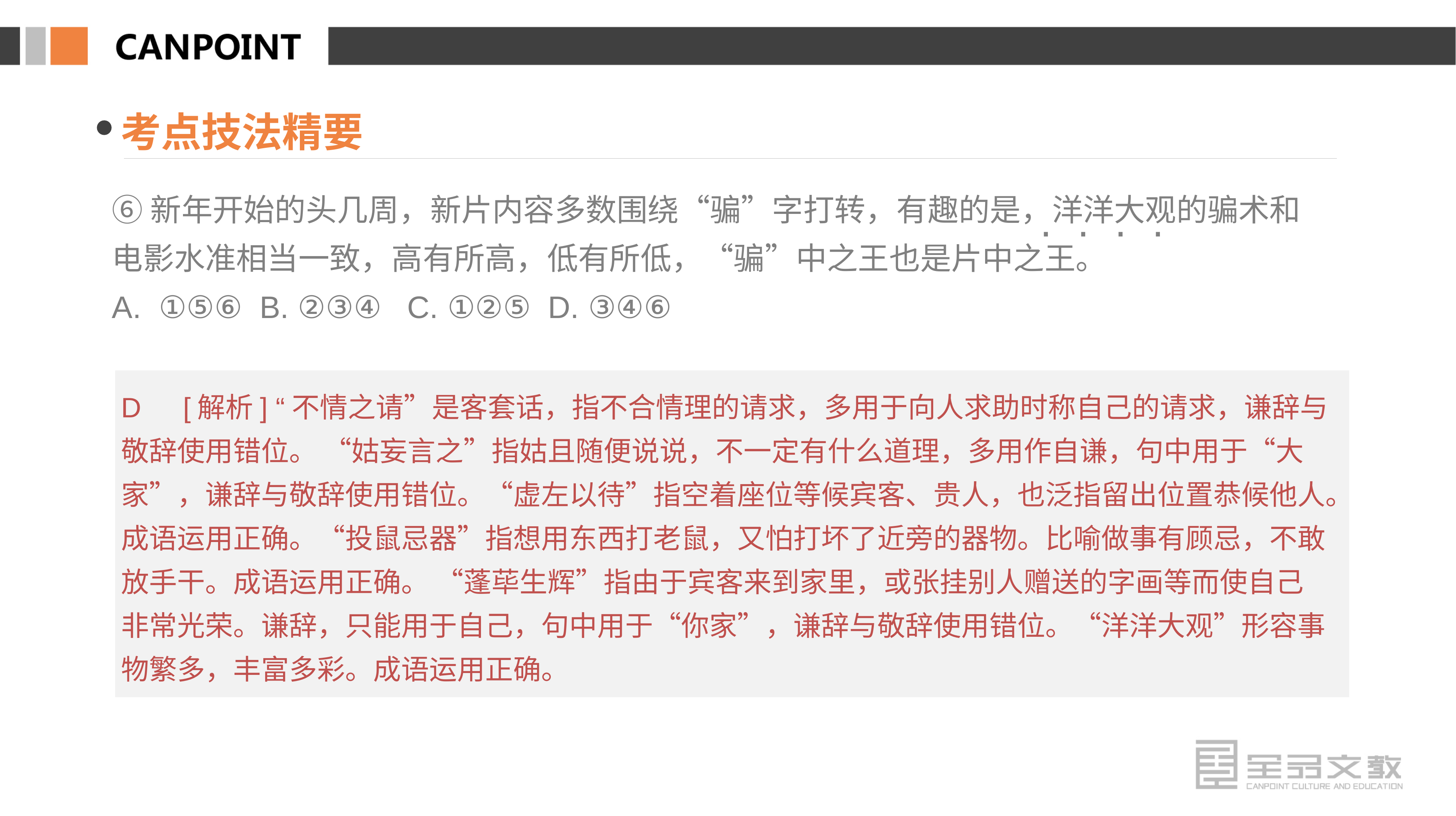

考点技法精要

⑥新年开始的头几周，新片内容多数围绕“骗”字打转，有趣的是，洋洋大观的骗术和电影水准相当一致，高有所高，低有所低，“骗”中之王也是片中之王。
A.  ①⑤⑥  B. ②③④   C. ①②⑤  D. ③④⑥
·  ·  ·  ·

D　[解析] “不情之请”是客套话，指不合情理的请求，多用于向人求助时称自己的请求，谦辞与敬辞使用错位。 “姑妄言之”指姑且随便说说，不一定有什么道理，多用作自谦，句中用于“大家”，谦辞与敬辞使用错位。“虚左以待”指空着座位等候宾客、贵人，也泛指留出位置恭候他人。成语运用正确。“投鼠忌器”指想用东西打老鼠，又怕打坏了近旁的器物。比喻做事有顾忌，不敢放手干。成语运用正确。 “蓬荜生辉”指由于宾客来到家里，或张挂别人赠送的字画等而使自己非常光荣。谦辞，只能用于自己，句中用于“你家”，谦辞与敬辞使用错位。“洋洋大观”形容事物繁多，丰富多彩。成语运用正确。